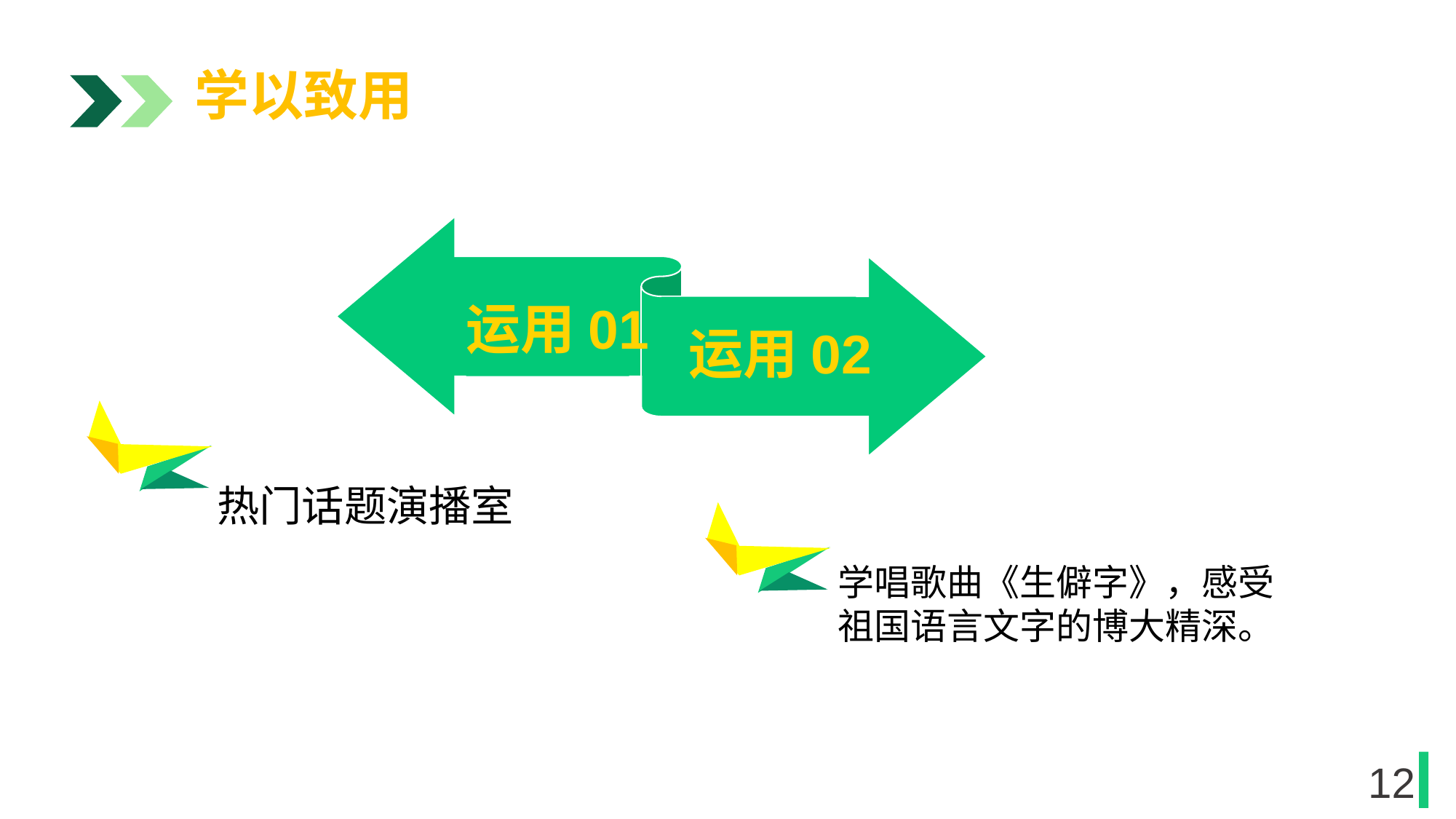

学以致用

运用01
运用02
1

热门话题演播室

学唱歌曲《生僻字》，感受祖国语言文字的博大精深。

1
12